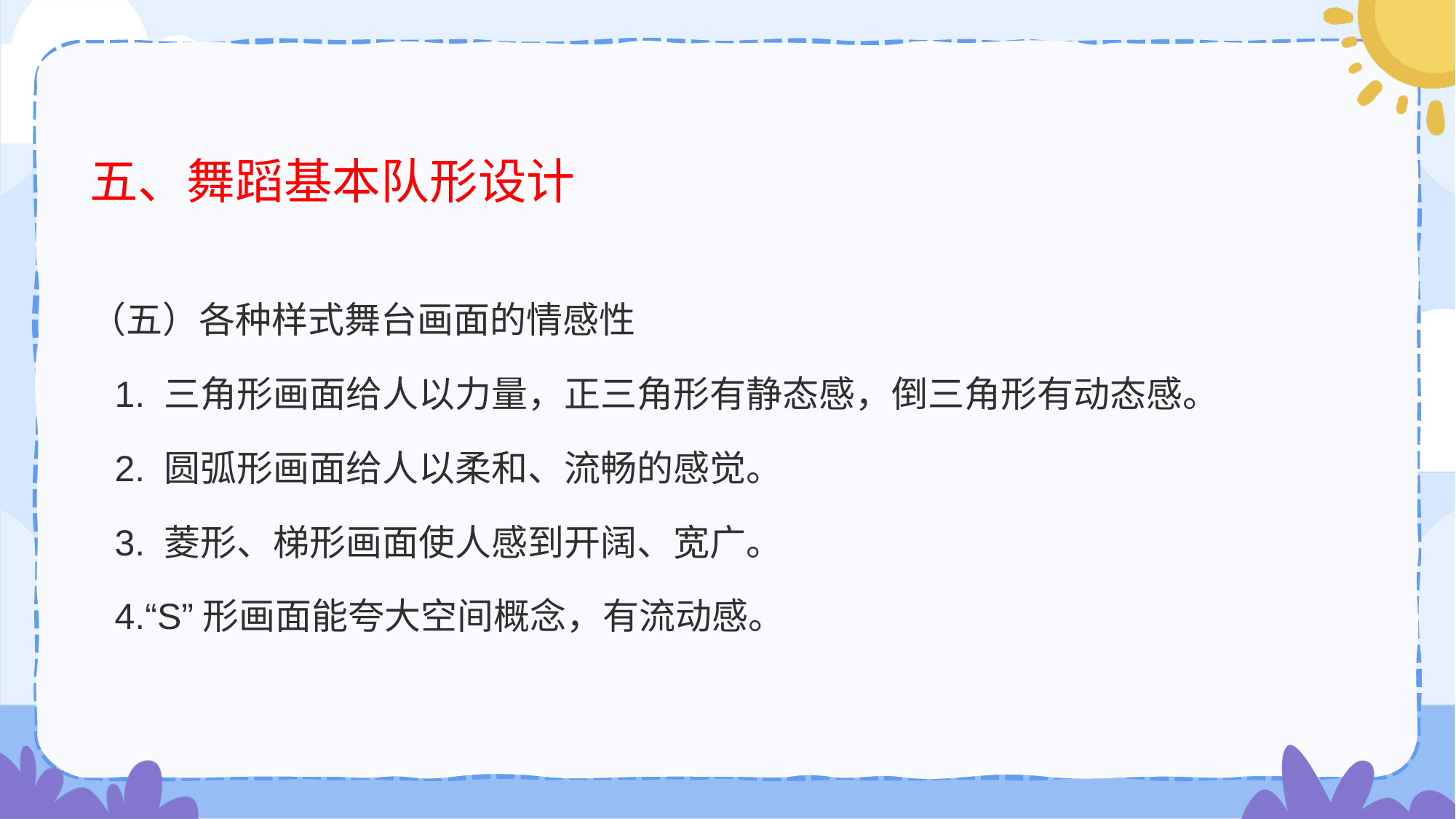

# 五、舞蹈基本队形设计
（五）各种样式舞台画面的情感性
  1. 三角形画面给人以力量，正三角形有静态感，倒三角形有动态感。
  2. 圆弧形画面给人以柔和、流畅的感觉。
  3. 菱形、梯形画面使人感到开阔、宽广。
  4.“S”形画面能夸大空间概念，有流动感。